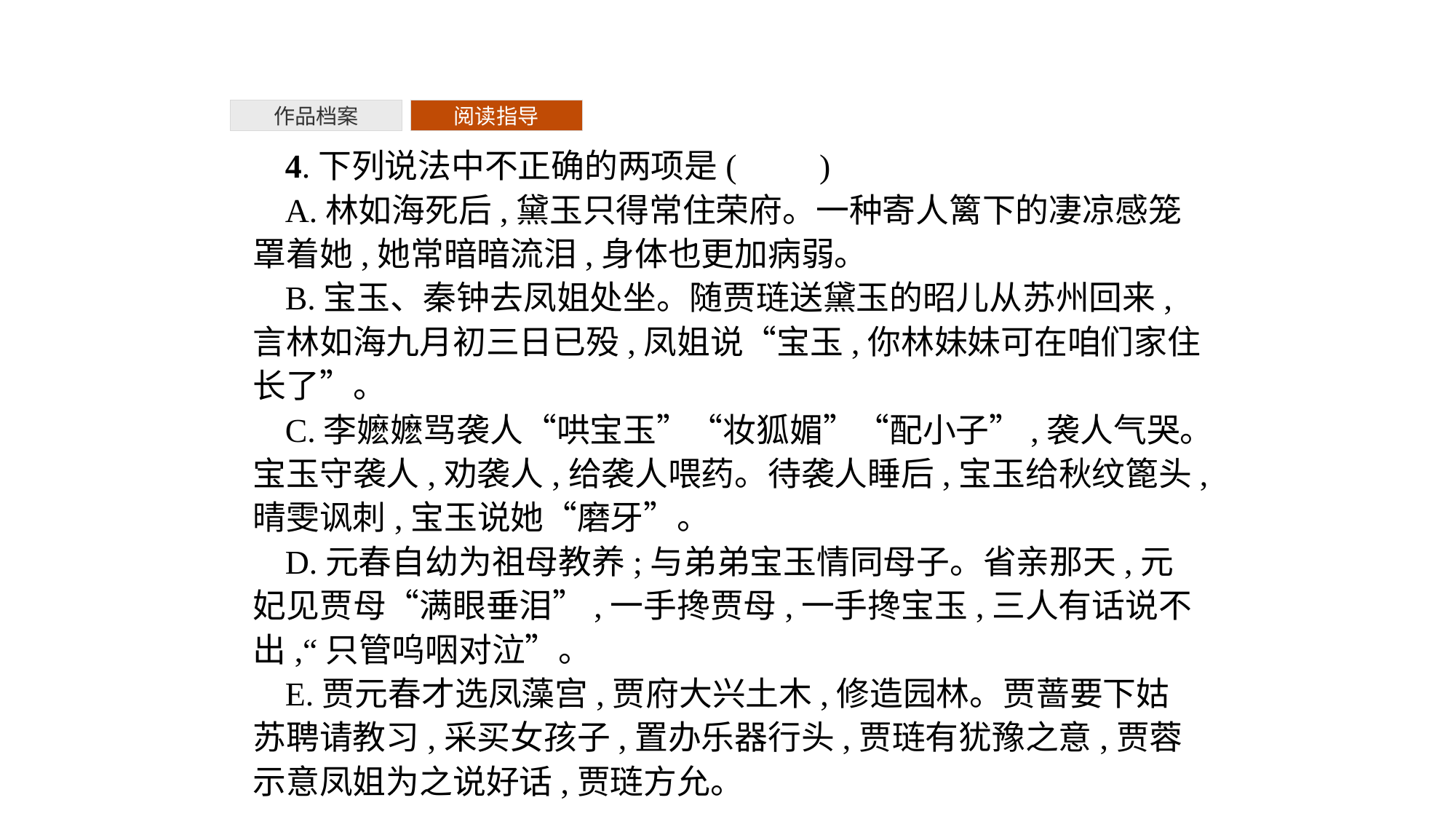

作品档案
阅读指导
4.下列说法中不正确的两项是(　　)
A.林如海死后,黛玉只得常住荣府。一种寄人篱下的凄凉感笼罩着她,她常暗暗流泪,身体也更加病弱。
B.宝玉、秦钟去凤姐处坐。随贾琏送黛玉的昭儿从苏州回来,言林如海九月初三日已殁,凤姐说“宝玉,你林妹妹可在咱们家住长了”。
C.李嬷嬷骂袭人“哄宝玉”“妆狐媚”“配小子”,袭人气哭。宝玉守袭人,劝袭人,给袭人喂药。待袭人睡后,宝玉给秋纹篦头,晴雯讽刺,宝玉说她“磨牙”。
D.元春自幼为祖母教养;与弟弟宝玉情同母子。省亲那天,元妃见贾母“满眼垂泪”,一手搀贾母,一手搀宝玉,三人有话说不出,“只管呜咽对泣”。
E.贾元春才选凤藻宫,贾府大兴土木,修造园林。贾蔷要下姑苏聘请教习,采买女孩子,置办乐器行头,贾琏有犹豫之意,贾蓉示意凤姐为之说好话,贾琏方允。